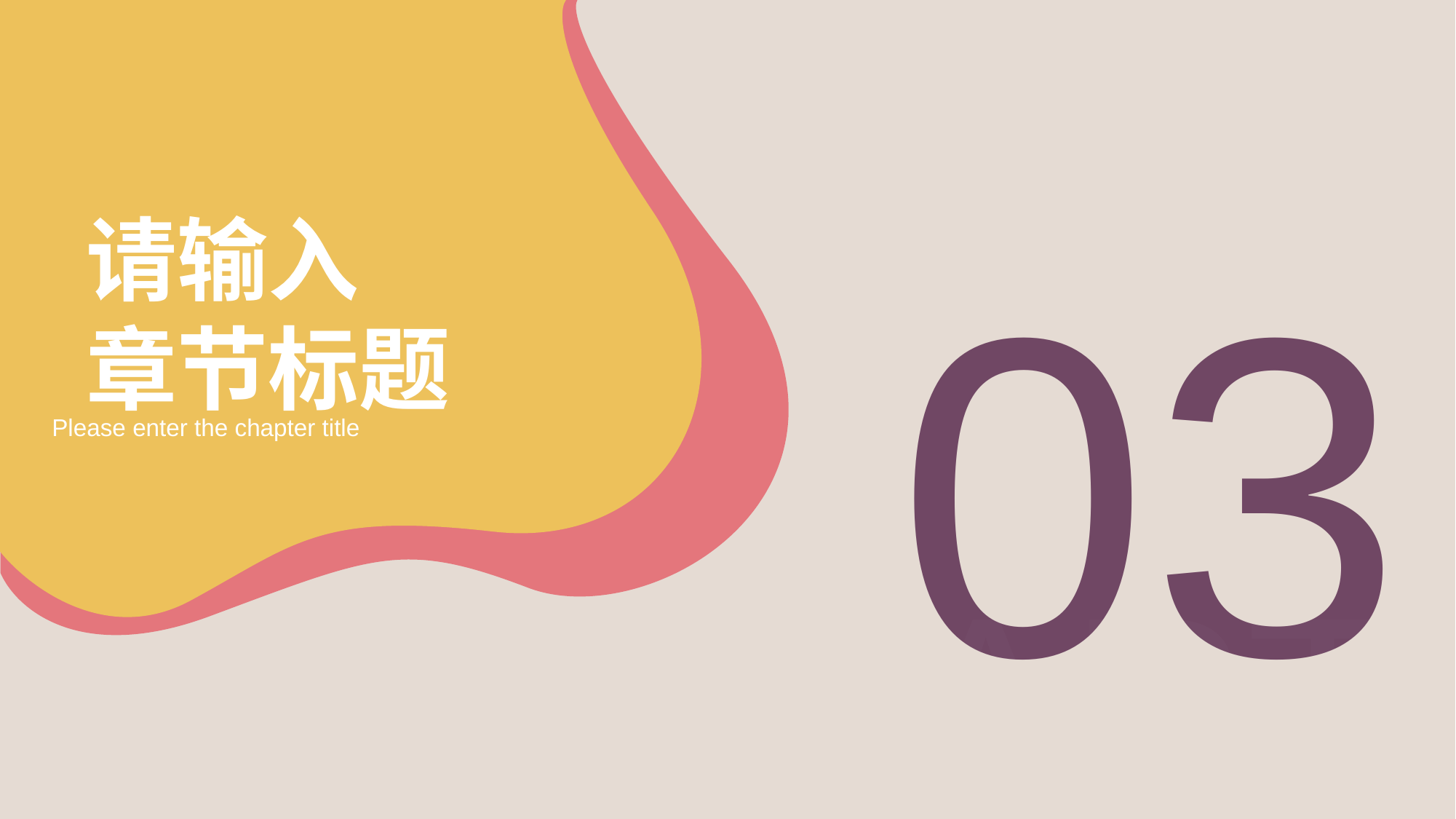

03
请输入
章节标题
Please enter the chapter title
PART